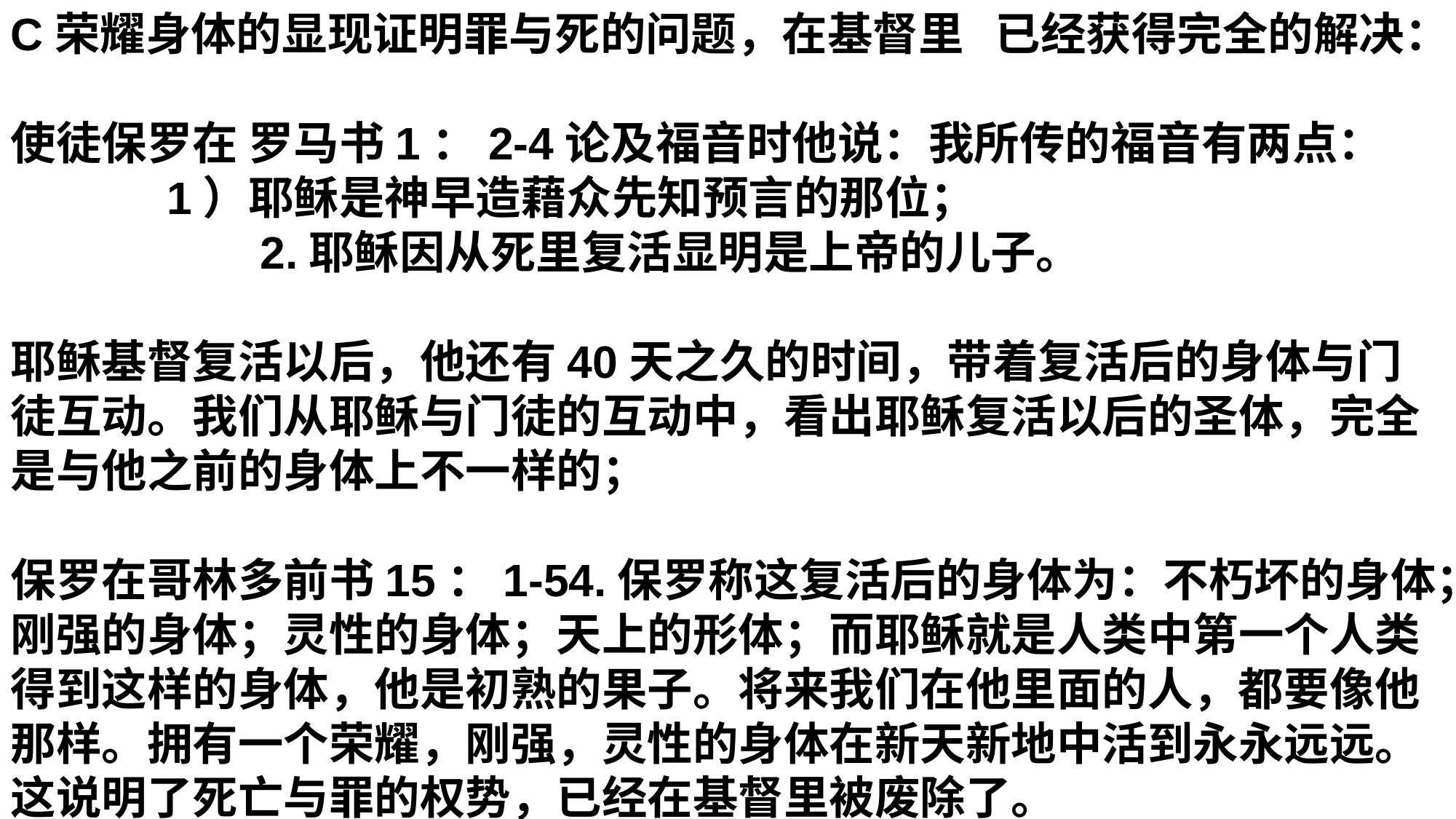

C荣耀身体的显现证明罪与死的问题，在基督里   已经获得完全的解决：
使徒保罗在 罗马书1：2-4论及福音时他说：我所传的福音有两点：                    1）耶稣是神早造藉众先知预言的那位；                                                                     2.耶稣因从死里复活显明是上帝的儿子。

耶稣基督复活以后，他还有40天之久的时间，带着复活后的身体与门徒互动。我们从耶稣与门徒的互动中，看出耶稣复活以后的圣体，完全是与他之前的身体上不一样的；

保罗在哥林多前书15：1-54.保罗称这复活后的身体为：不朽坏的身体；刚强的身体；灵性的身体；天上的形体；而耶稣就是人类中第一个人类得到这样的身体，他是初熟的果子。将来我们在他里面的人，都要像他那样。拥有一个荣耀，刚强，灵性的身体在新天新地中活到永永远远。这说明了死亡与罪的权势，已经在基督里被废除了。